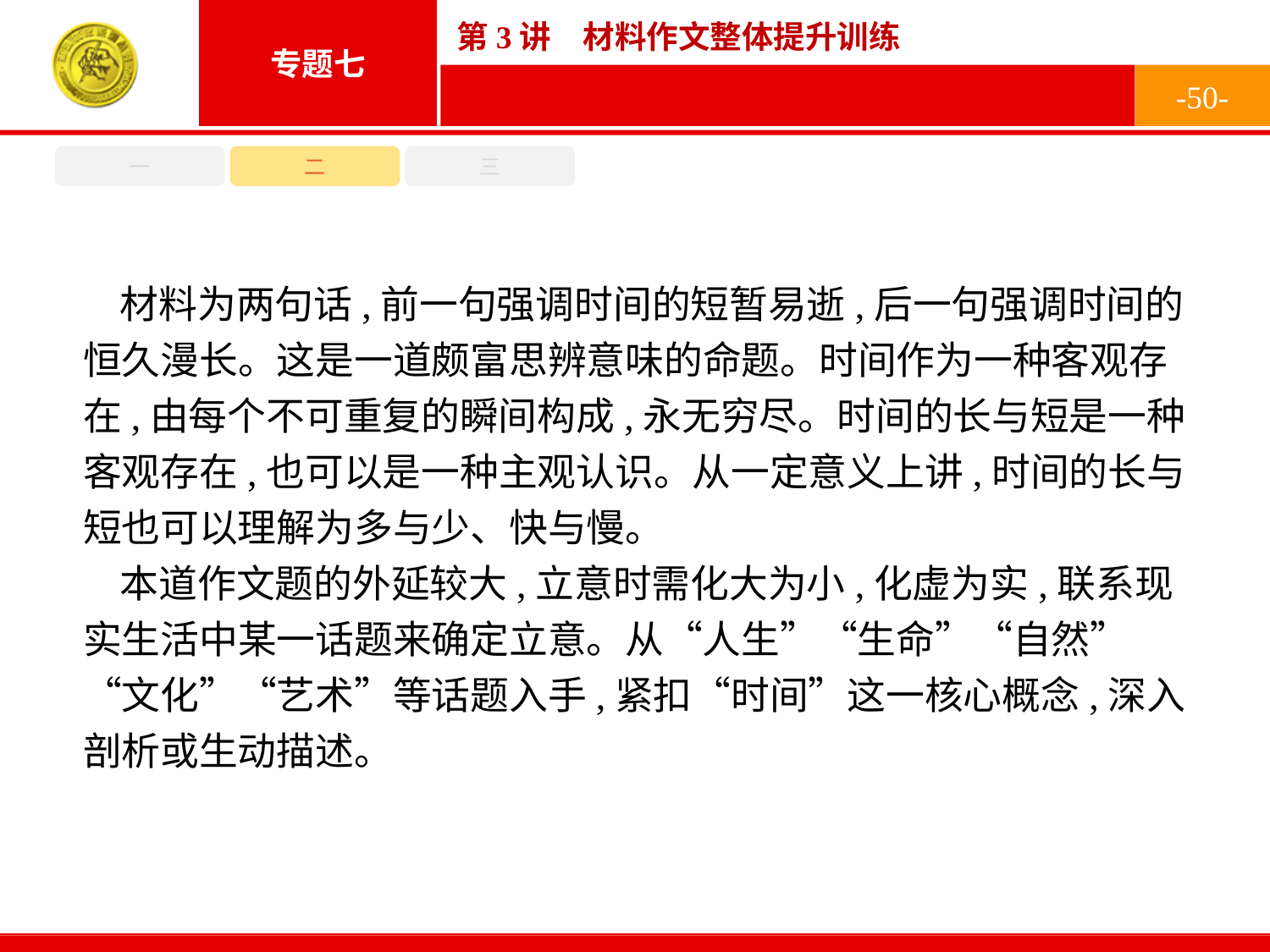

-50-
一
二
三
材料为两句话,前一句强调时间的短暂易逝,后一句强调时间的恒久漫长。这是一道颇富思辨意味的命题。时间作为一种客观存在,由每个不可重复的瞬间构成,永无穷尽。时间的长与短是一种客观存在,也可以是一种主观认识。从一定意义上讲,时间的长与短也可以理解为多与少、快与慢。
本道作文题的外延较大,立意时需化大为小,化虚为实,联系现实生活中某一话题来确定立意。从“人生”“生命”“自然”“文化”“艺术”等话题入手,紧扣“时间”这一核心概念,深入剖析或生动描述。